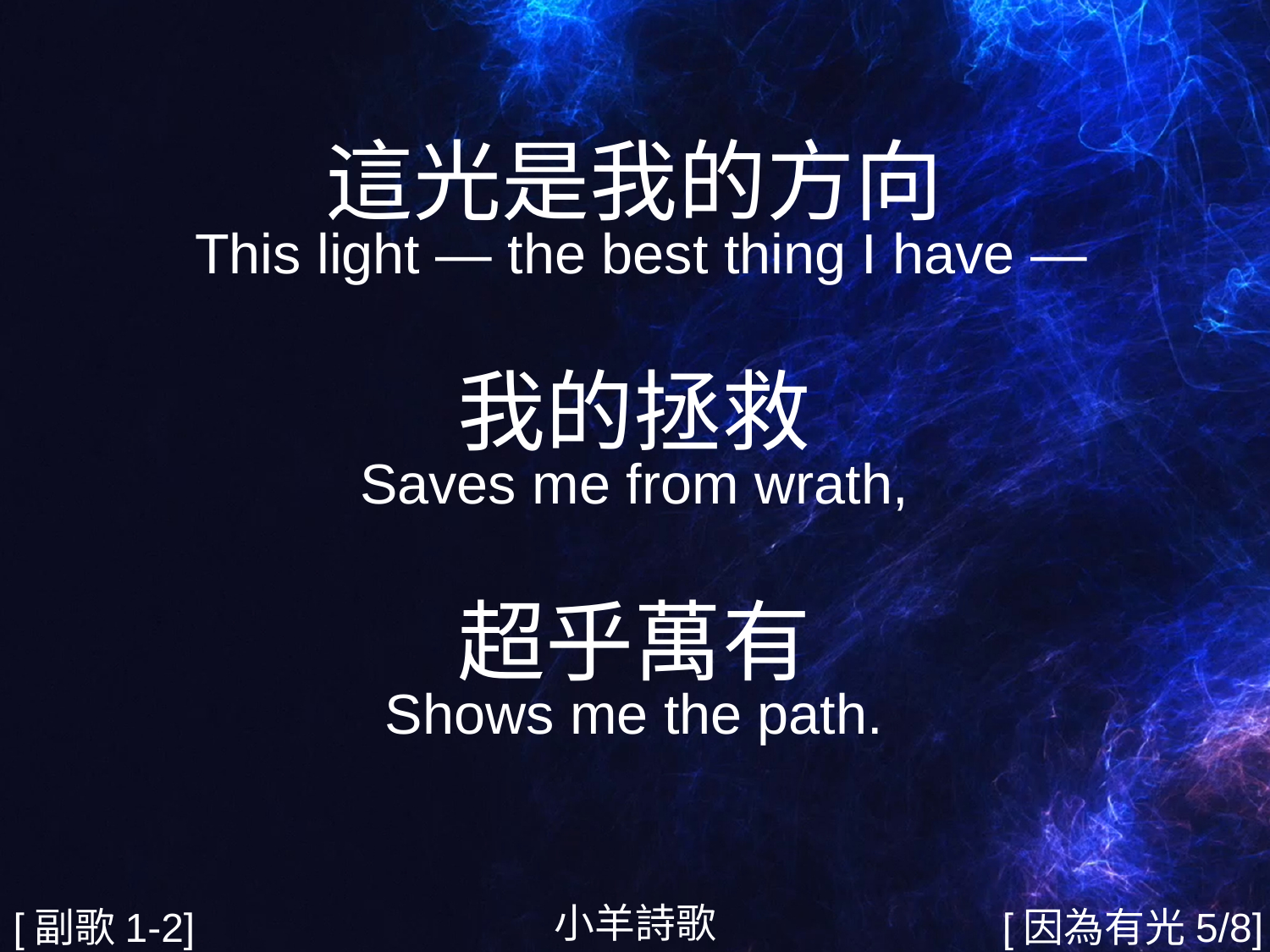

這光是我的方向
 This light — the best thing I have —

我的拯救
Saves me from wrath,

超乎萬有
Shows me the path.

#

小羊詩歌
[副歌1-2]
[因為有光5/8]